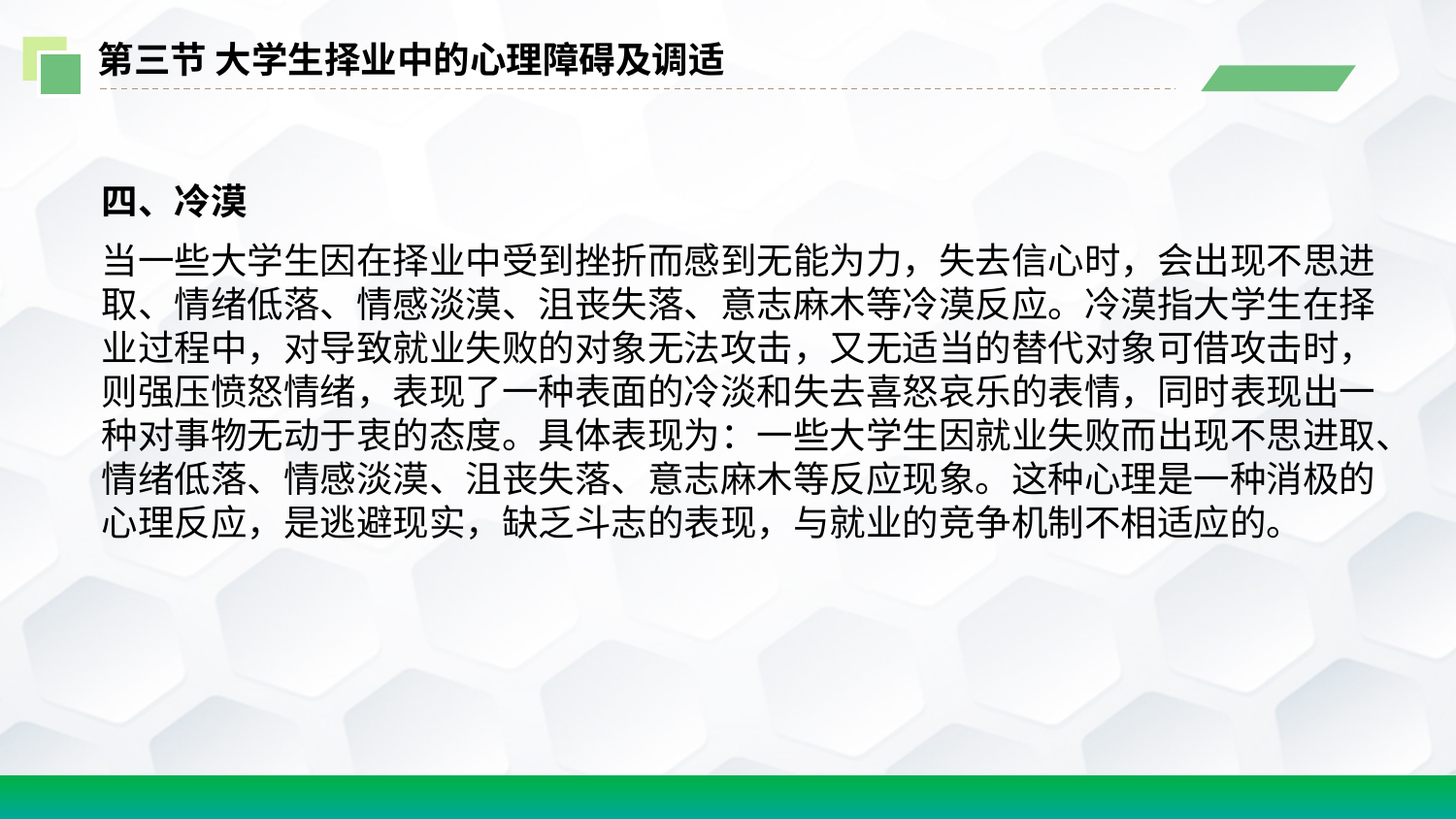

第三节 大学生择业中的心理障碍及调适
四、冷漠
当一些大学生因在择业中受到挫折而感到无能为力，失去信心时，会出现不思进取、情绪低落、情感淡漠、沮丧失落、意志麻木等冷漠反应。冷漠指大学生在择业过程中，对导致就业失败的对象无法攻击，又无适当的替代对象可借攻击时，则强压愤怒情绪，表现了一种表面的冷淡和失去喜怒哀乐的表情，同时表现出一种对事物无动于衷的态度。具体表现为：一些大学生因就业失败而出现不思进取、情绪低落、情感淡漠、沮丧失落、意志麻木等反应现象。这种心理是一种消极的心理反应，是逃避现实，缺乏斗志的表现，与就业的竞争机制不相适应的。